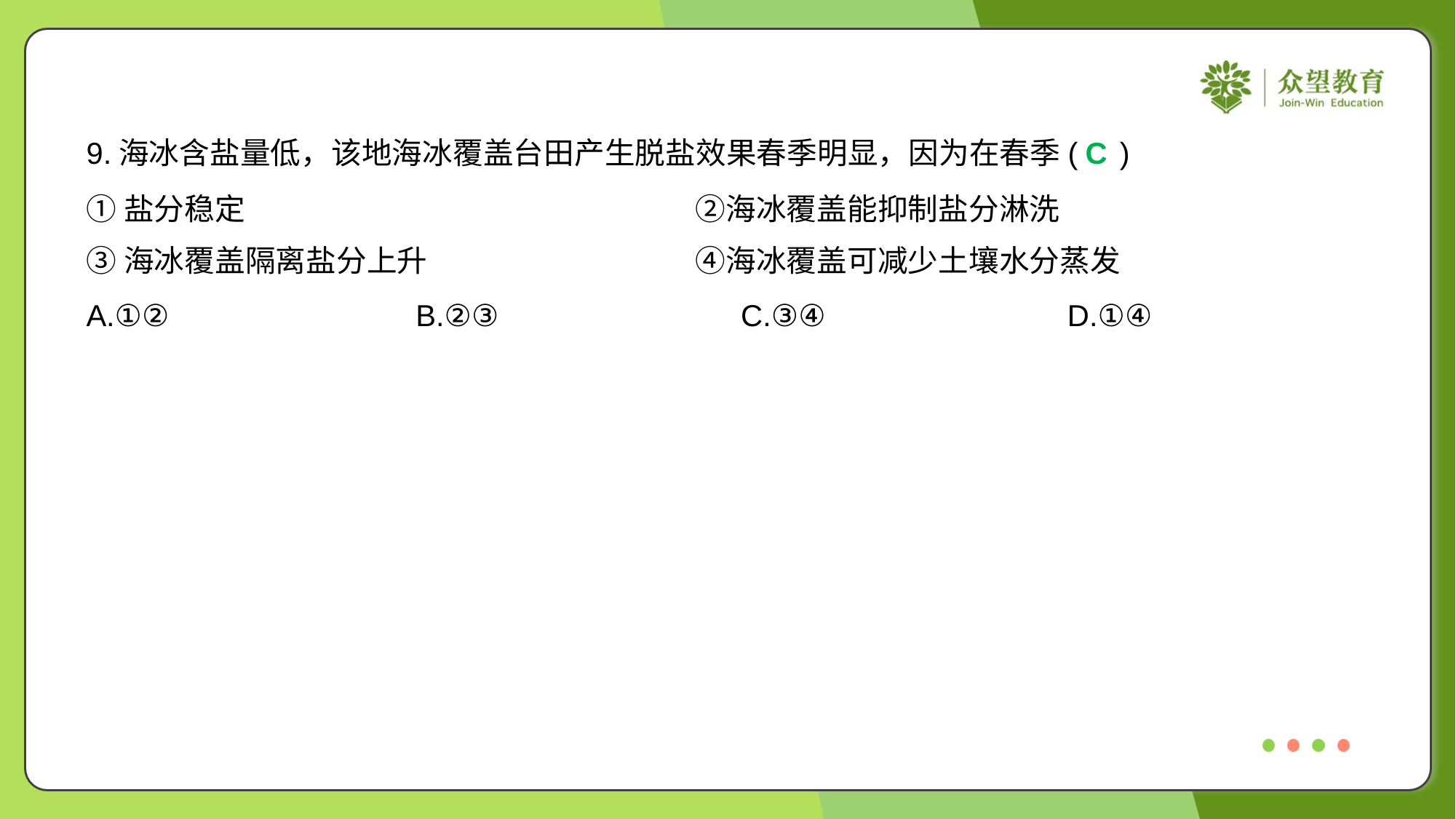

9.海冰含盐量低，该地海冰覆盖台田产生脱盐效果春季明显，因为在春季(     )
C
①盐分稳定	②海冰覆盖能抑制盐分淋洗
③海冰覆盖隔离盐分上升	④海冰覆盖可减少土壤水分蒸发
A.①②	B.②③	C.③④	D.①④